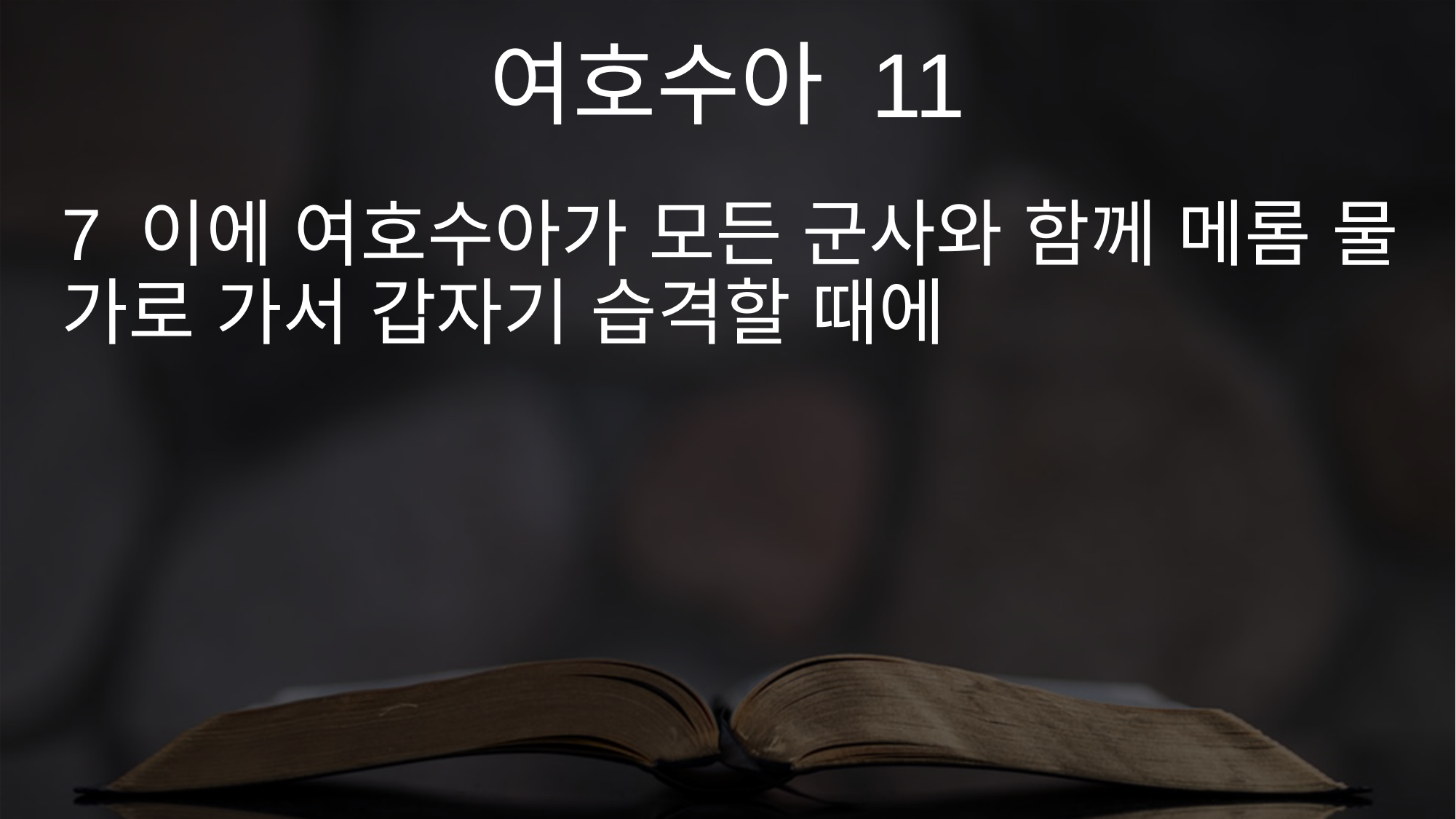

여호수아 11
7 이에 여호수아가 모든 군사와 함께 메롬 물 가로 가서 갑자기 습격할 때에